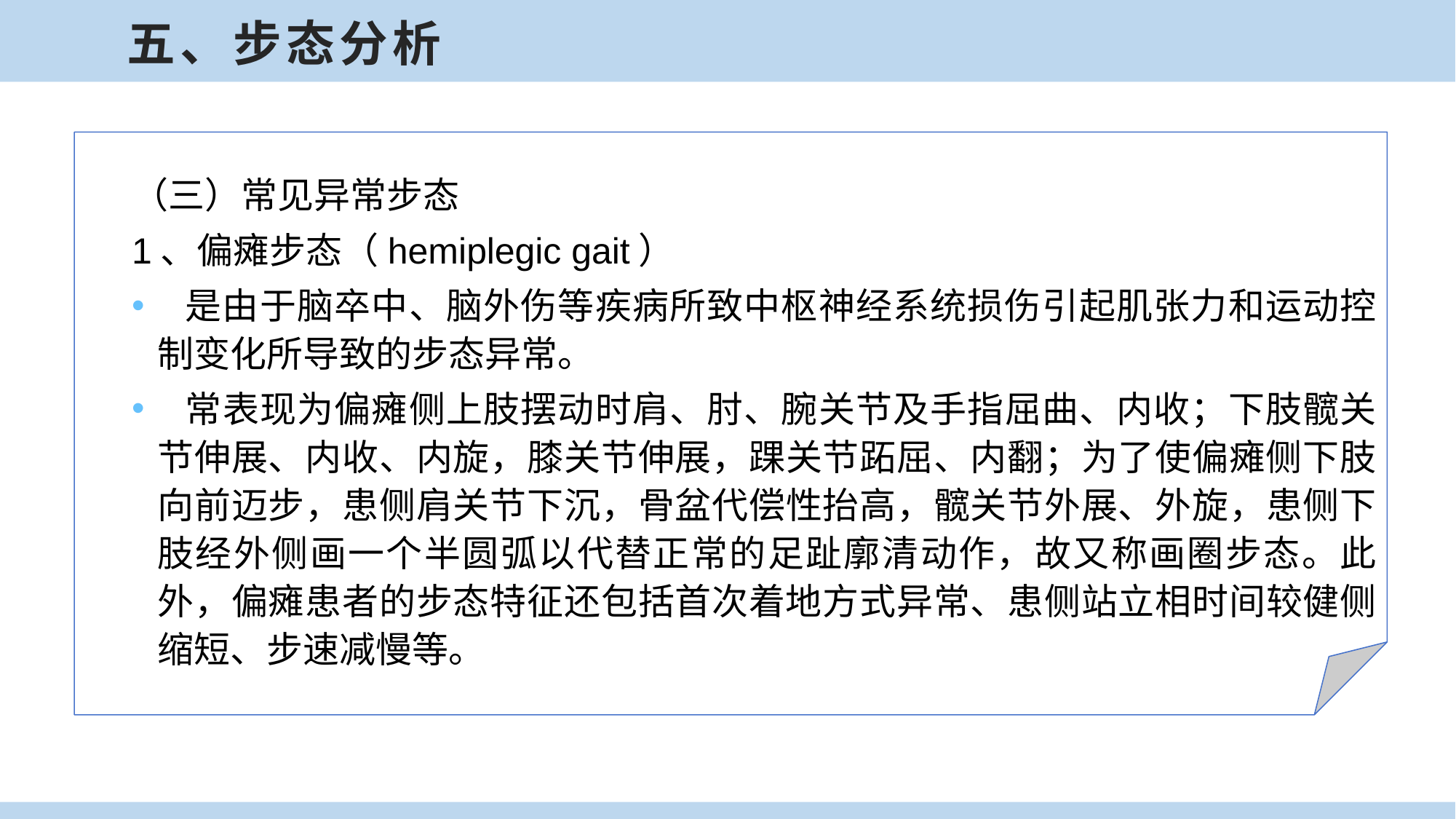

五、步态分析

（三）常见异常步态
1、偏瘫步态（hemiplegic gait）
  是由于脑卒中、脑外伤等疾病所致中枢神经系统损伤引起肌张力和运动控制变化所导致的步态异常。
  常表现为偏瘫侧上肢摆动时肩、肘、腕关节及手指屈曲、内收；下肢髋关节伸展、内收、内旋，膝关节伸展，踝关节跖屈、内翻；为了使偏瘫侧下肢向前迈步，患侧肩关节下沉，骨盆代偿性抬高，髋关节外展、外旋，患侧下肢经外侧画一个半圆弧以代替正常的足趾廓清动作，故又称画圈步态。此外，偏瘫患者的步态特征还包括首次着地方式异常、患侧站立相时间较健侧缩短、步速减慢等。